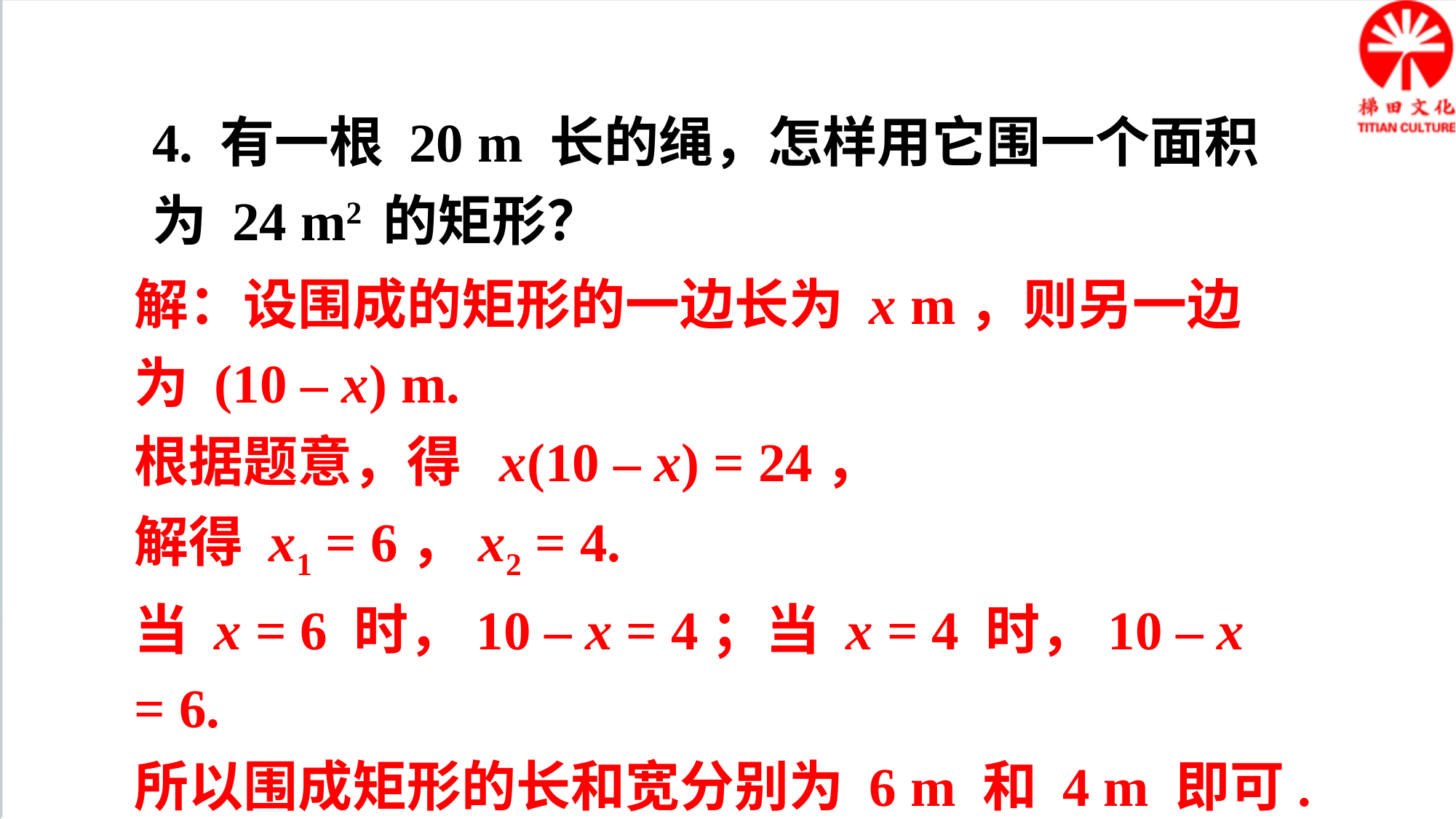

4. 有一根 20 m 长的绳，怎样用它围一个面积为 24 m2 的矩形？
解：设围成的矩形的一边长为 x m，则另一边为 (10 – x) m.
根据题意，得  x(10 – x) = 24，
解得 x1 = 6，x2 = 4.
当 x = 6 时，10 – x = 4；当 x = 4 时，10 – x = 6.
所以围成矩形的长和宽分别为 6 m 和 4 m 即可.